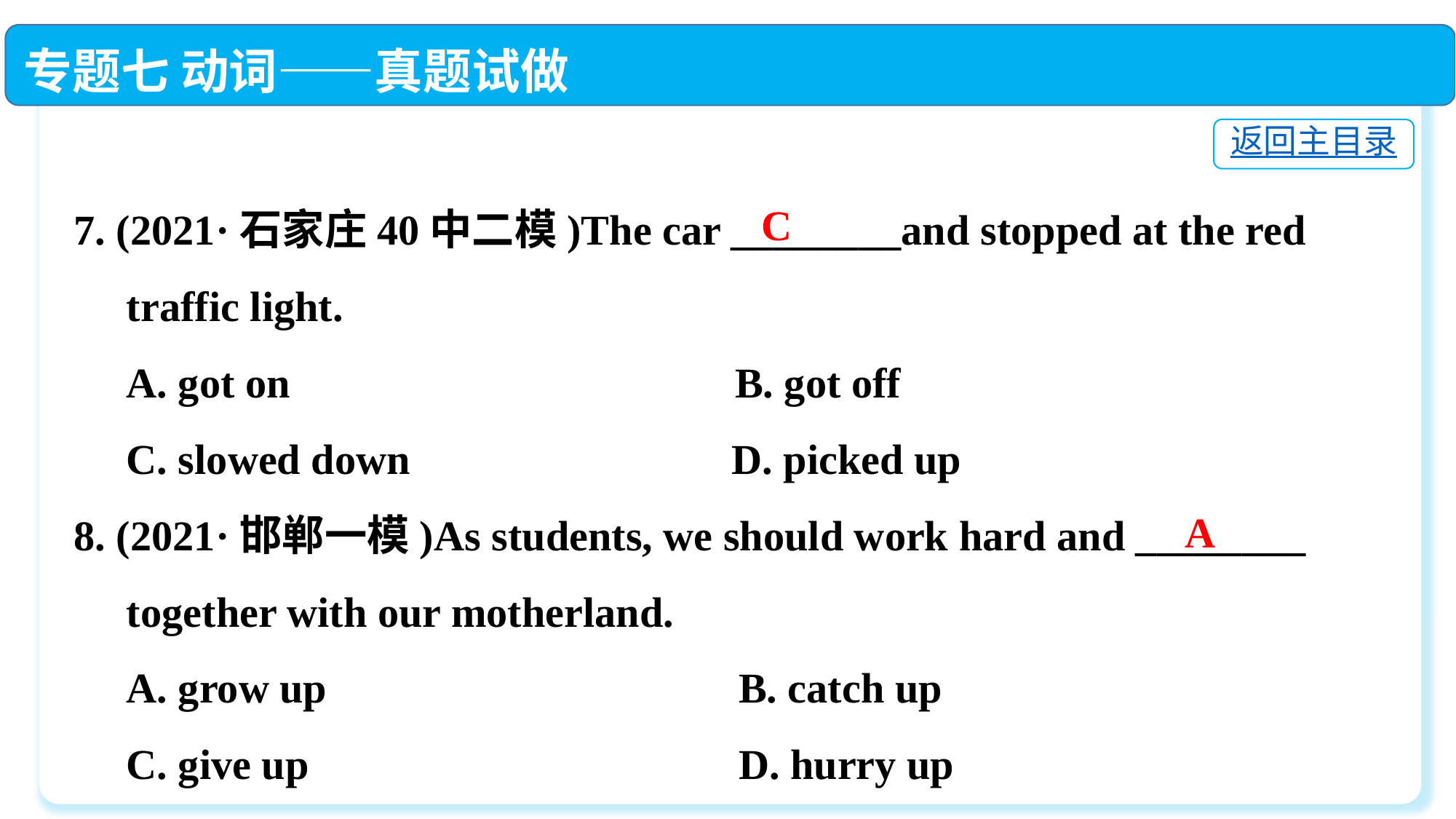

专题七 动词——真题试做

返回主目录
7. (2021·石家庄40中二模)The car ________and stopped at the red
     traffic light.
     A. got on	                                          B. got off
     C. slowed down	                     D. picked up
8. (2021·邯郸一模)As students, we should work hard and ________
     together with our motherland.
     A. grow up	                                B. catch up
     C. give up	                                D. hurry up
C
A